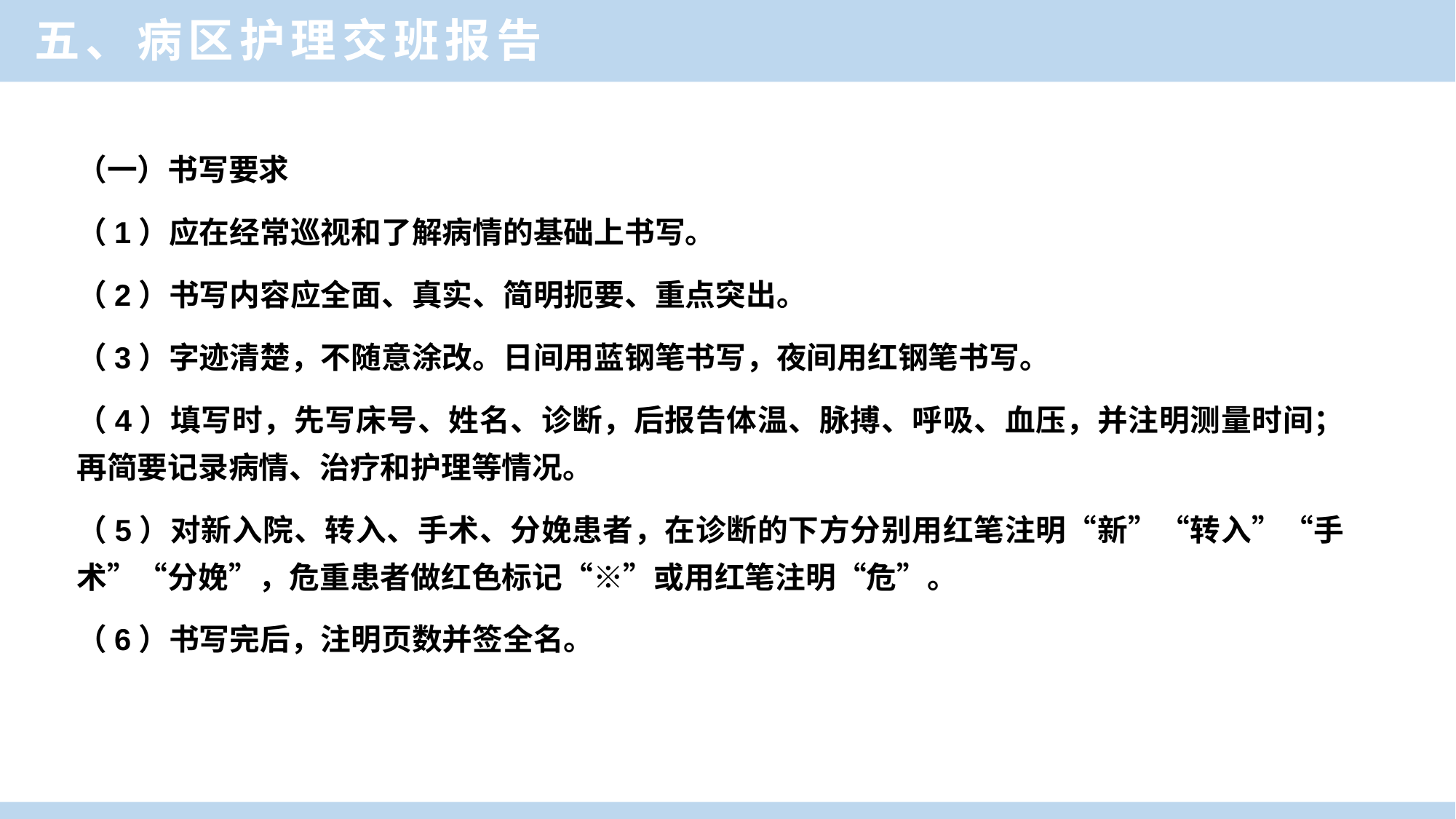

五、病区护理交班报告
（一）书写要求
（1）应在经常巡视和了解病情的基础上书写。
（2）书写内容应全面、真实、简明扼要、重点突出。
（3）字迹清楚，不随意涂改。日间用蓝钢笔书写，夜间用红钢笔书写。
（4）填写时，先写床号、姓名、诊断，后报告体温、脉搏、呼吸、血压，并注明测量时间；再简要记录病情、治疗和护理等情况。
（5）对新入院、转入、手术、分娩患者，在诊断的下方分别用红笔注明“新”“转入”“手术”“分娩”，危重患者做红色标记“※”或用红笔注明“危”。
（6）书写完后，注明页数并签全名。